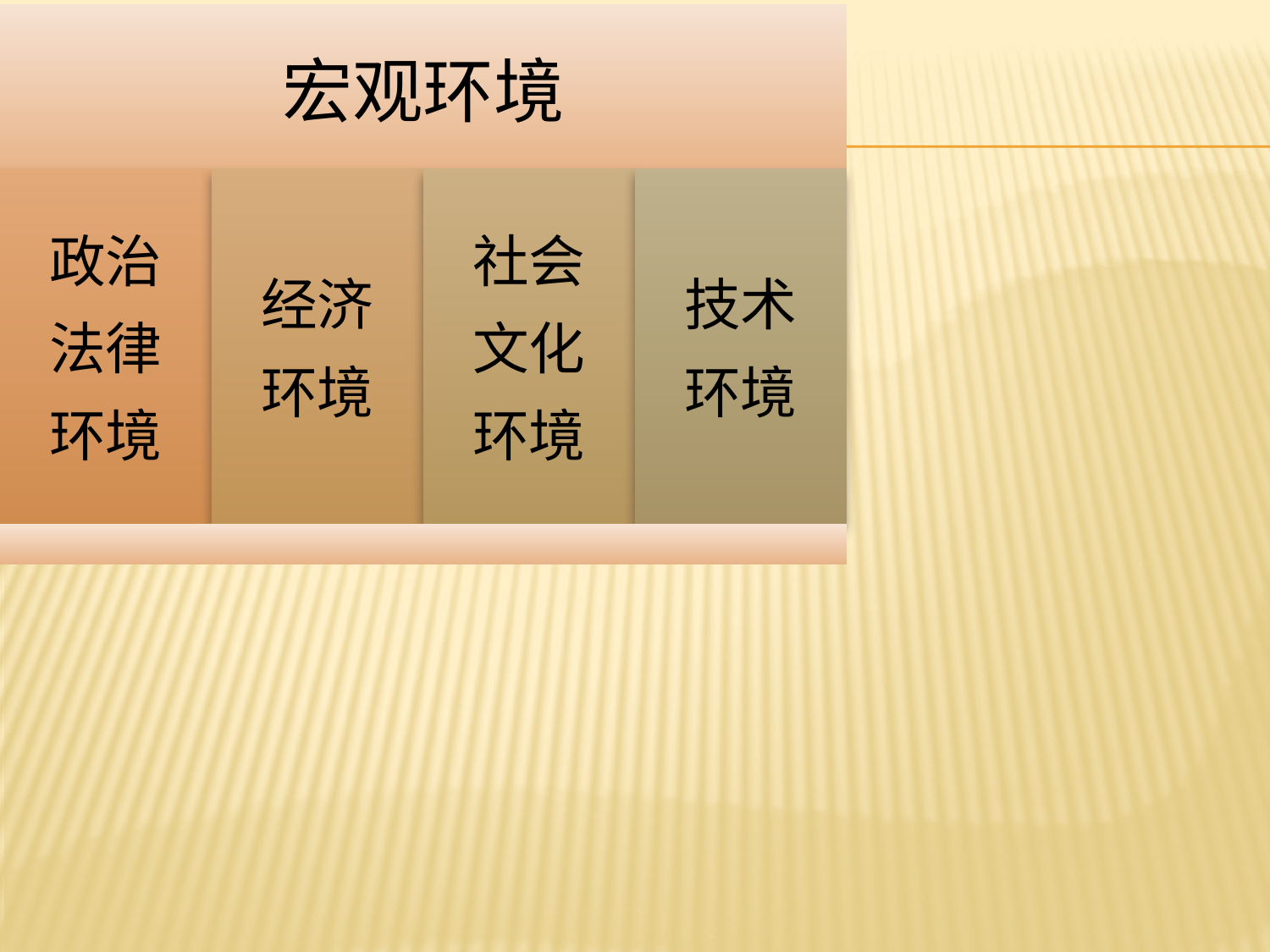

# 第一节　战略分析
一、外部环境分析

宏观环境
政治
法律
环境
经济
环境
社会
文化
环境
技术
环境